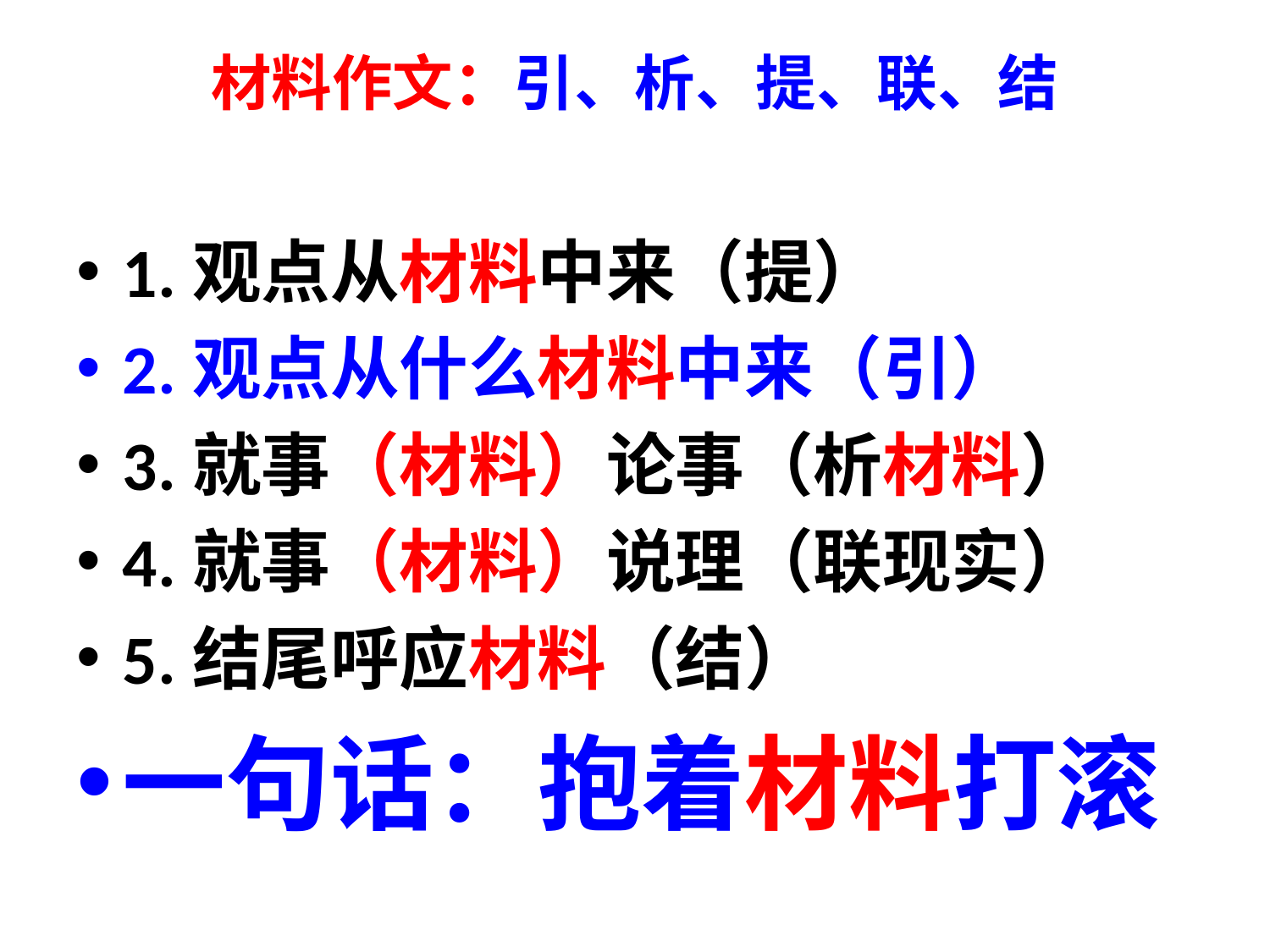

# 材料作文：引、析、提、联、结
1.观点从材料中来（提）
2.观点从什么材料中来（引）
3.就事（材料）论事（析材料）
4.就事（材料）说理（联现实）
5.结尾呼应材料（结）
一句话：抱着材料打滚